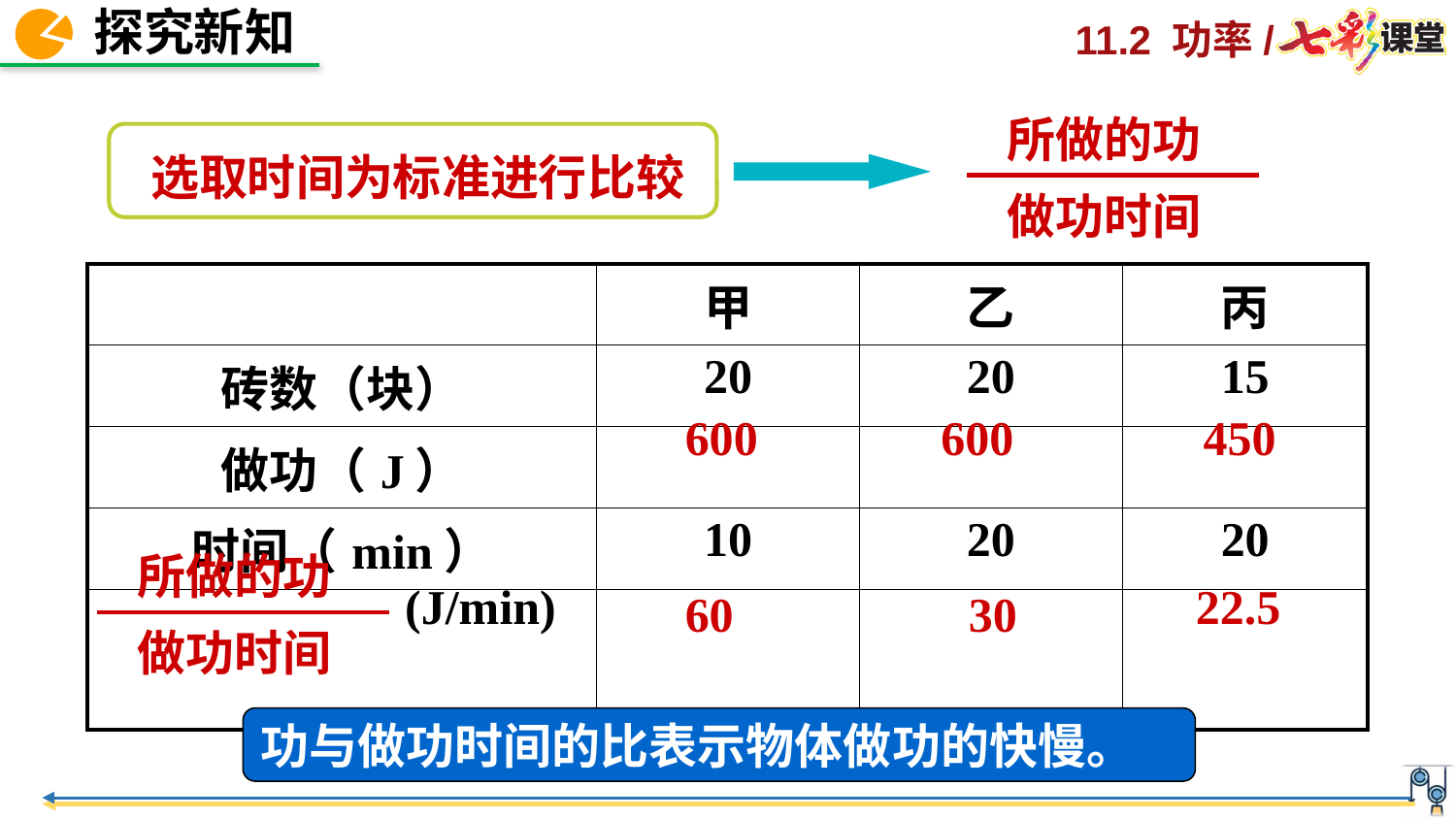

所做的功
做功时间
 选取时间为标准进行比较

|  | 甲 | 乙 | 丙 |
| --- | --- | --- | --- |
| 砖数（块） | 20 | 20 | 15 |
| 做功（J） |  |  |  |
| 时间（min） | 10 | 20 | 20 |
|  |  |  |  |
600
600
450
所做的功
做功时间
(J/min)
22.5
60
30
功与做功时间的比表示物体做功的快慢。